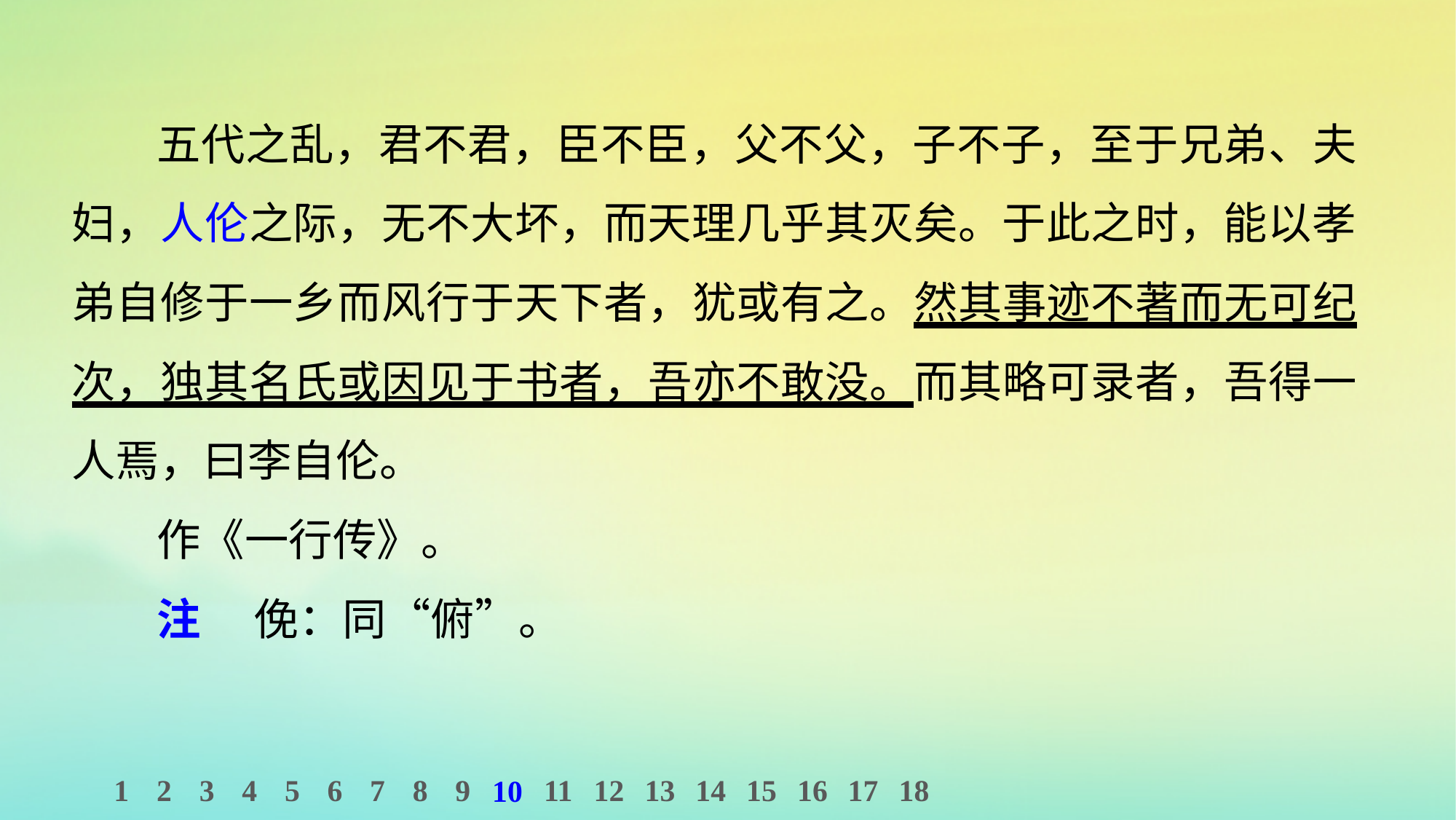

五代之乱，君不君，臣不臣，父不父，子不子，至于兄弟、夫妇，人伦之际，无不大坏，而天理几乎其灭矣。于此之时，能以孝弟自修于一乡而风行于天下者，犹或有之。然其事迹不著而无可纪次，独其名氏或因见于书者，吾亦不敢没。而其略可录者，吾得一人焉，曰李自伦。
作《一行传》。
注 　俛：同“俯”。
1
2
3
4
5
6
7
8
9
11
12
13
14
15
16
17
18
10